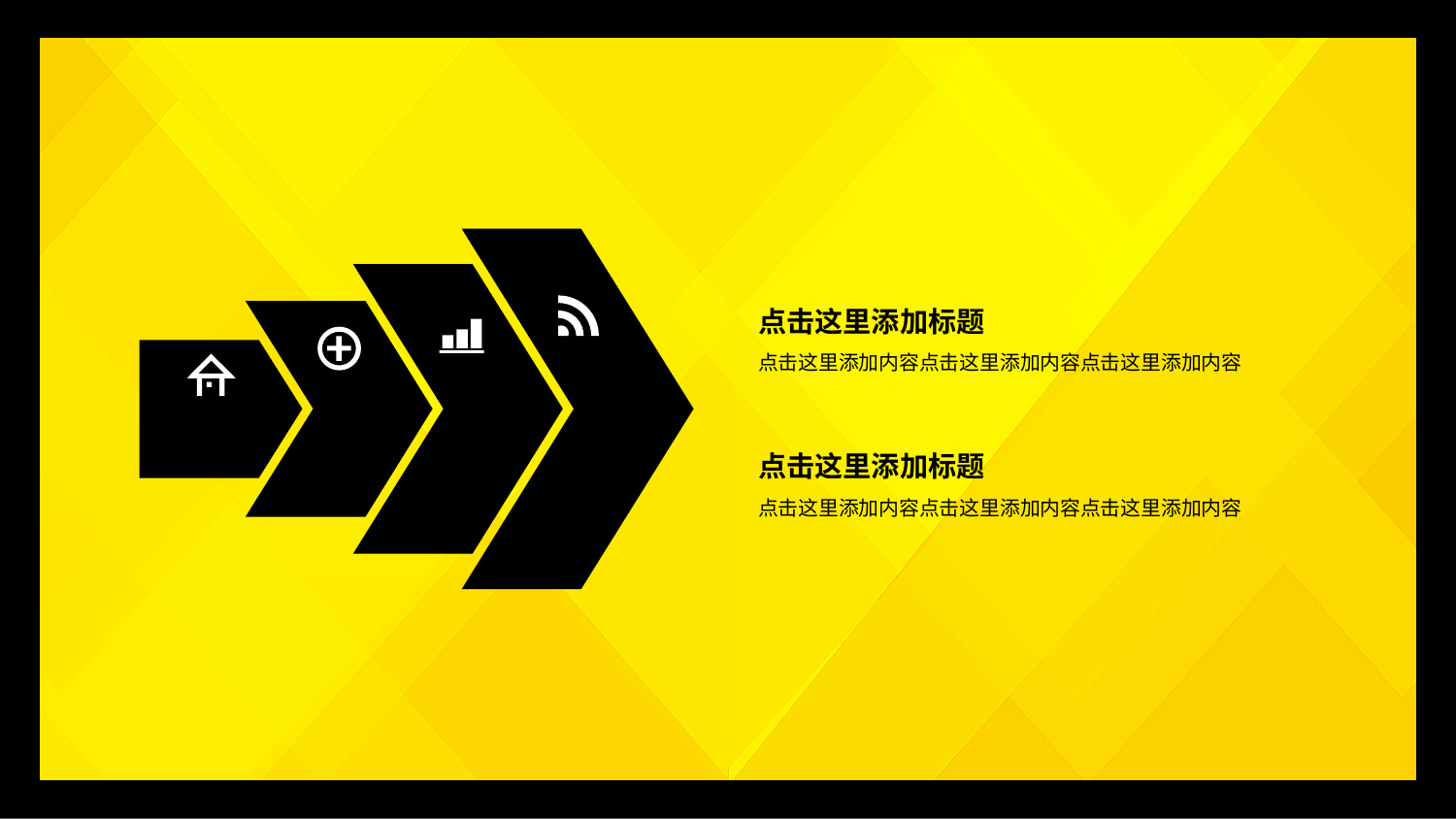

点击这里添加标题
点击这里添加内容点击这里添加内容点击这里添加内容

点击这里添加标题
点击这里添加内容点击这里添加内容点击这里添加内容